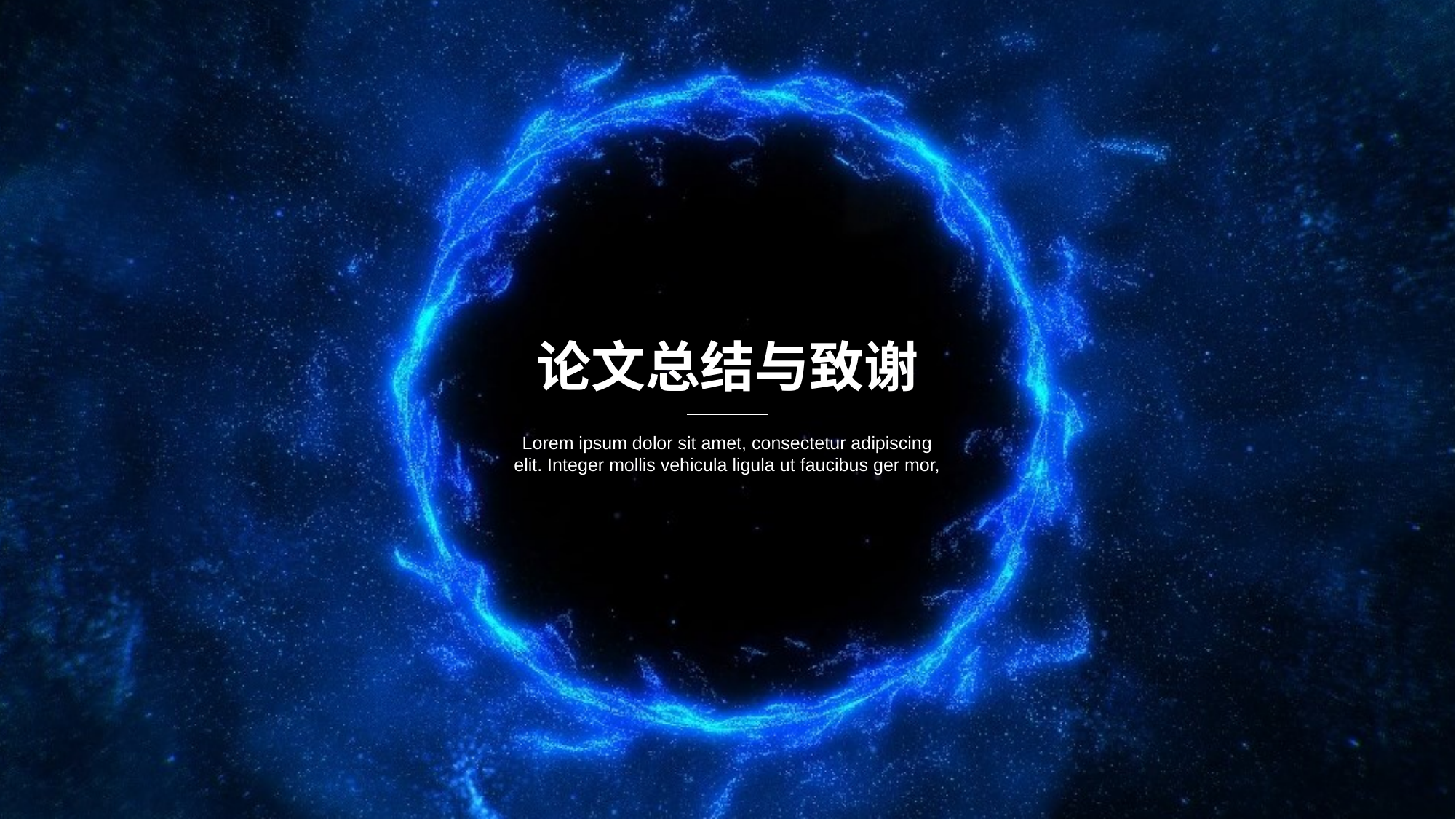

论文总结与致谢
Lorem ipsum dolor sit amet, consectetur adipiscing elit. Integer mollis vehicula ligula ut faucibus ger mor,